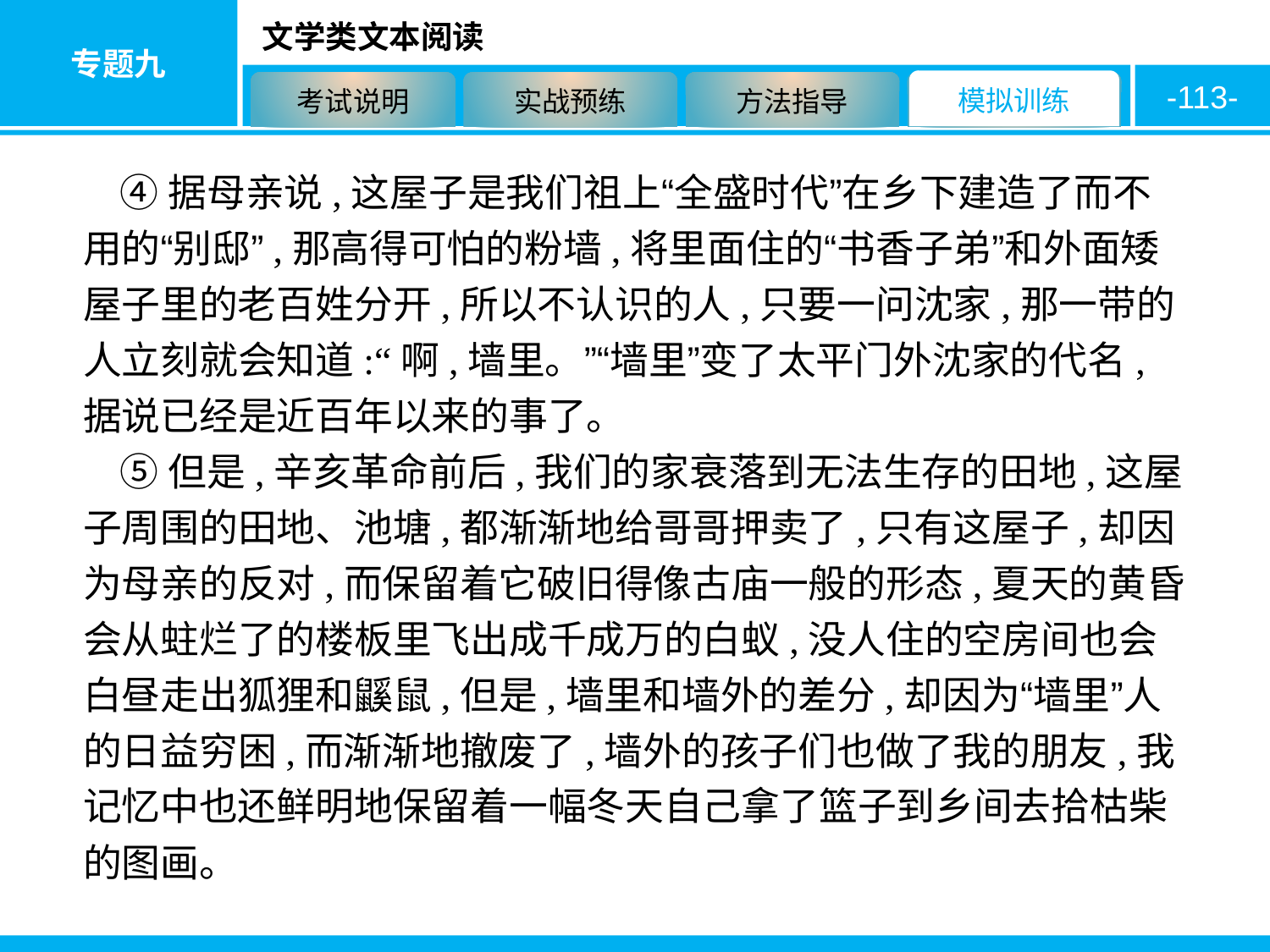

-113-
④据母亲说,这屋子是我们祖上“全盛时代”在乡下建造了而不用的“别邸”,那高得可怕的粉墙,将里面住的“书香子弟”和外面矮屋子里的老百姓分开,所以不认识的人,只要一问沈家,那一带的人立刻就会知道:“啊,墙里。”“墙里”变了太平门外沈家的代名,据说已经是近百年以来的事了。
⑤但是,辛亥革命前后,我们的家衰落到无法生存的田地,这屋子周围的田地、池塘,都渐渐地给哥哥押卖了,只有这屋子,却因为母亲的反对,而保留着它破旧得像古庙一般的形态,夏天的黄昏会从蛀烂了的楼板里飞出成千成万的白蚁,没人住的空房间也会白昼走出狐狸和鼷鼠,但是,墙里和墙外的差分,却因为“墙里”人的日益穷困,而渐渐地撤废了,墙外的孩子们也做了我的朋友,我记忆中也还鲜明地保留着一幅冬天自己拿了篮子到乡间去拾枯柴的图画。